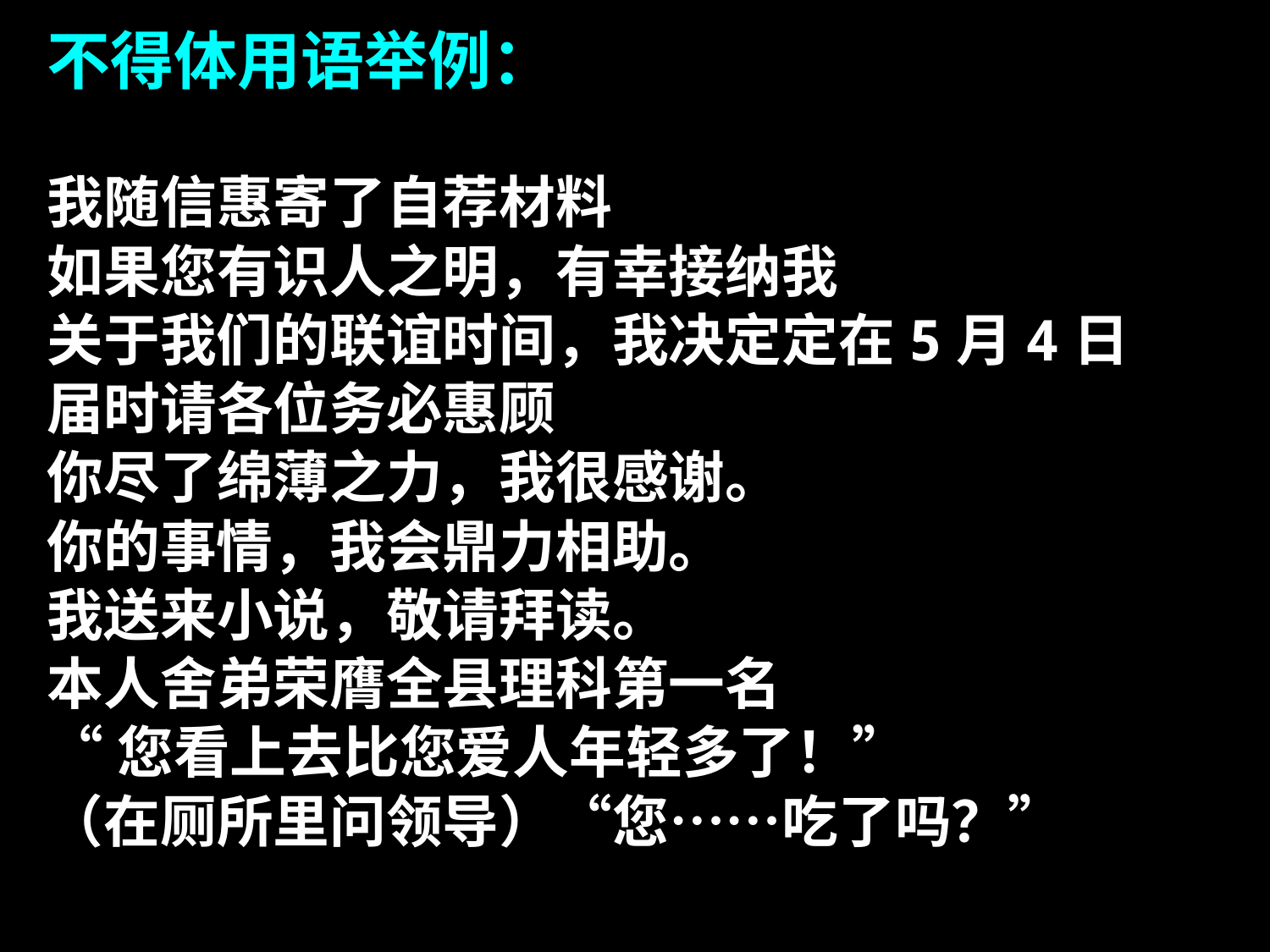

不得体用语举例：

我随信惠寄了自荐材料
如果您有识人之明，有幸接纳我
关于我们的联谊时间，我决定定在5月4日
届时请各位务必惠顾
你尽了绵薄之力，我很感谢。
你的事情，我会鼎力相助。
我送来小说，敬请拜读。
本人舍弟荣膺全县理科第一名
“您看上去比您爱人年轻多了！”
（在厕所里问领导）“您……吃了吗？”